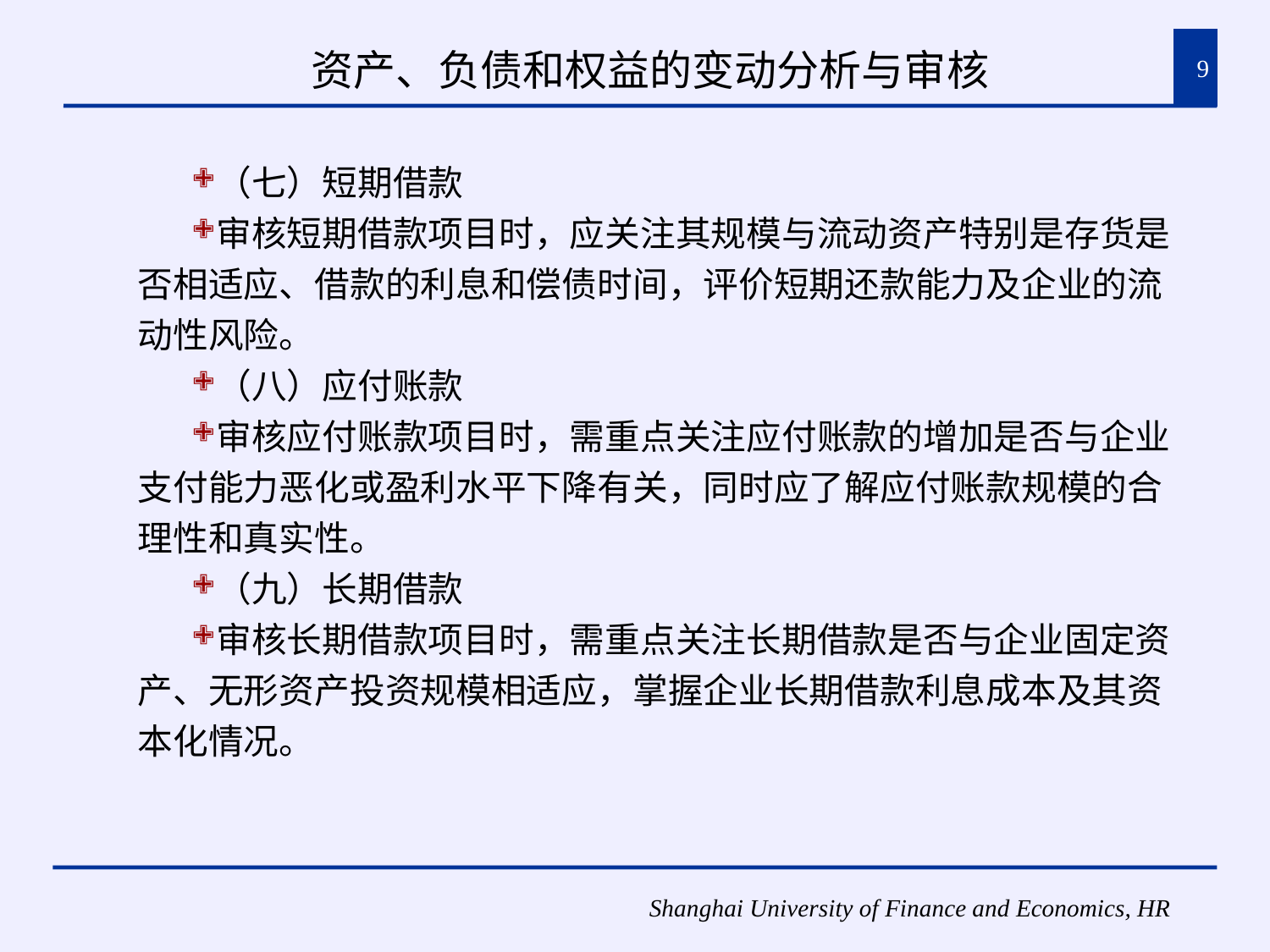

# 资产、负债和权益的变动分析与审核
9
（七）短期借款
审核短期借款项目时，应关注其规模与流动资产特别是存货是否相适应、借款的利息和偿债时间，评价短期还款能力及企业的流动性风险。
（八）应付账款
审核应付账款项目时，需重点关注应付账款的增加是否与企业支付能力恶化或盈利水平下降有关，同时应了解应付账款规模的合理性和真实性。
（九）长期借款
审核长期借款项目时，需重点关注长期借款是否与企业固定资产、无形资产投资规模相适应，掌握企业长期借款利息成本及其资本化情况。